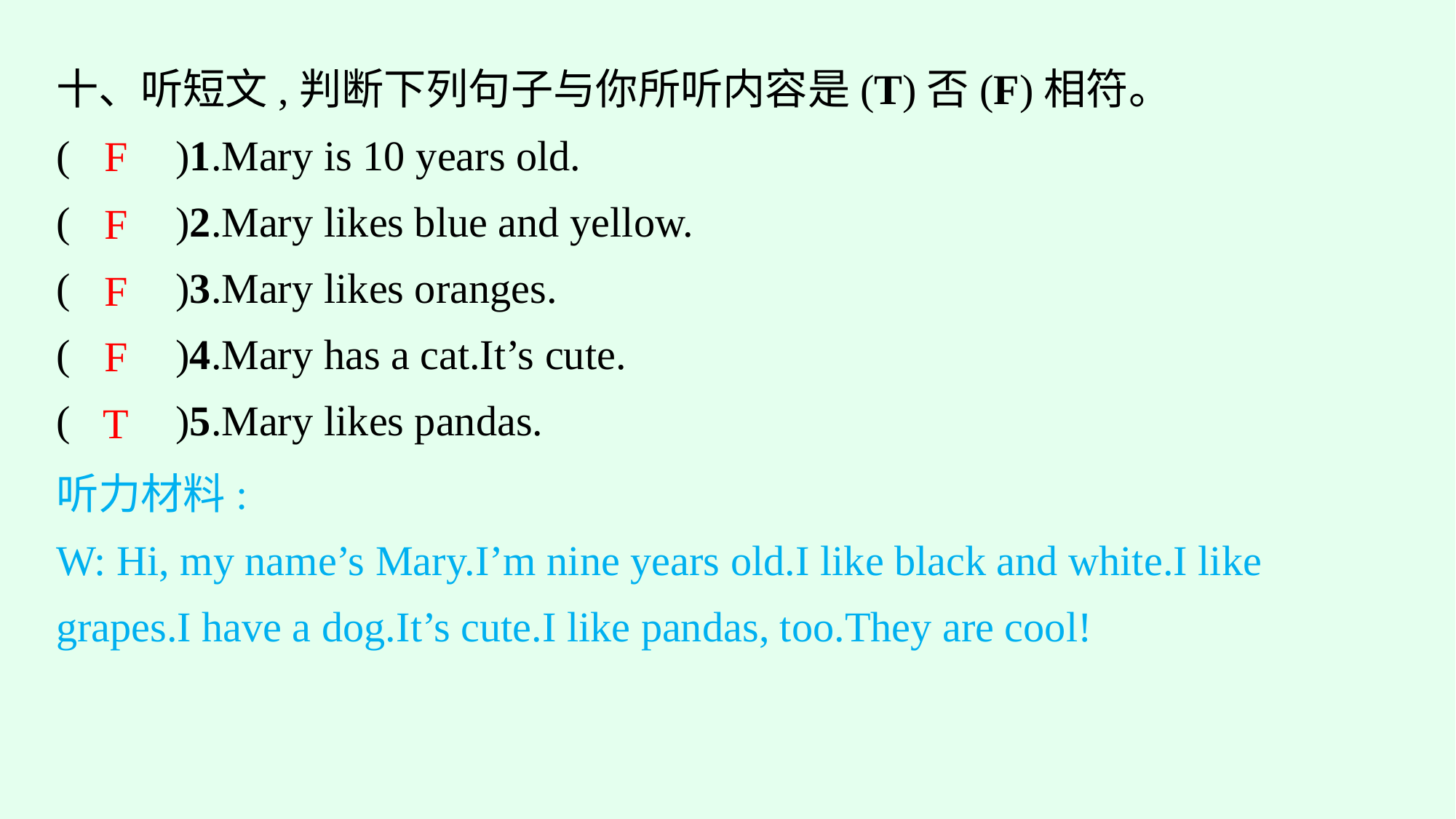

十、听短文,判断下列句子与你所听内容是(T)否(F)相符。
(　　)1.Mary is 10 years old.
(　　)2.Mary likes blue and yellow.
(　　)3.Mary likes oranges.
(　　)4.Mary has a cat.It’s cute.
(　　)5.Mary likes pandas.
F
F
F
F
T
听力材料:
W: Hi, my name’s Mary.I’m nine years old.I like black and white.I like grapes.I have a dog.It’s cute.I like pandas, too.They are cool!